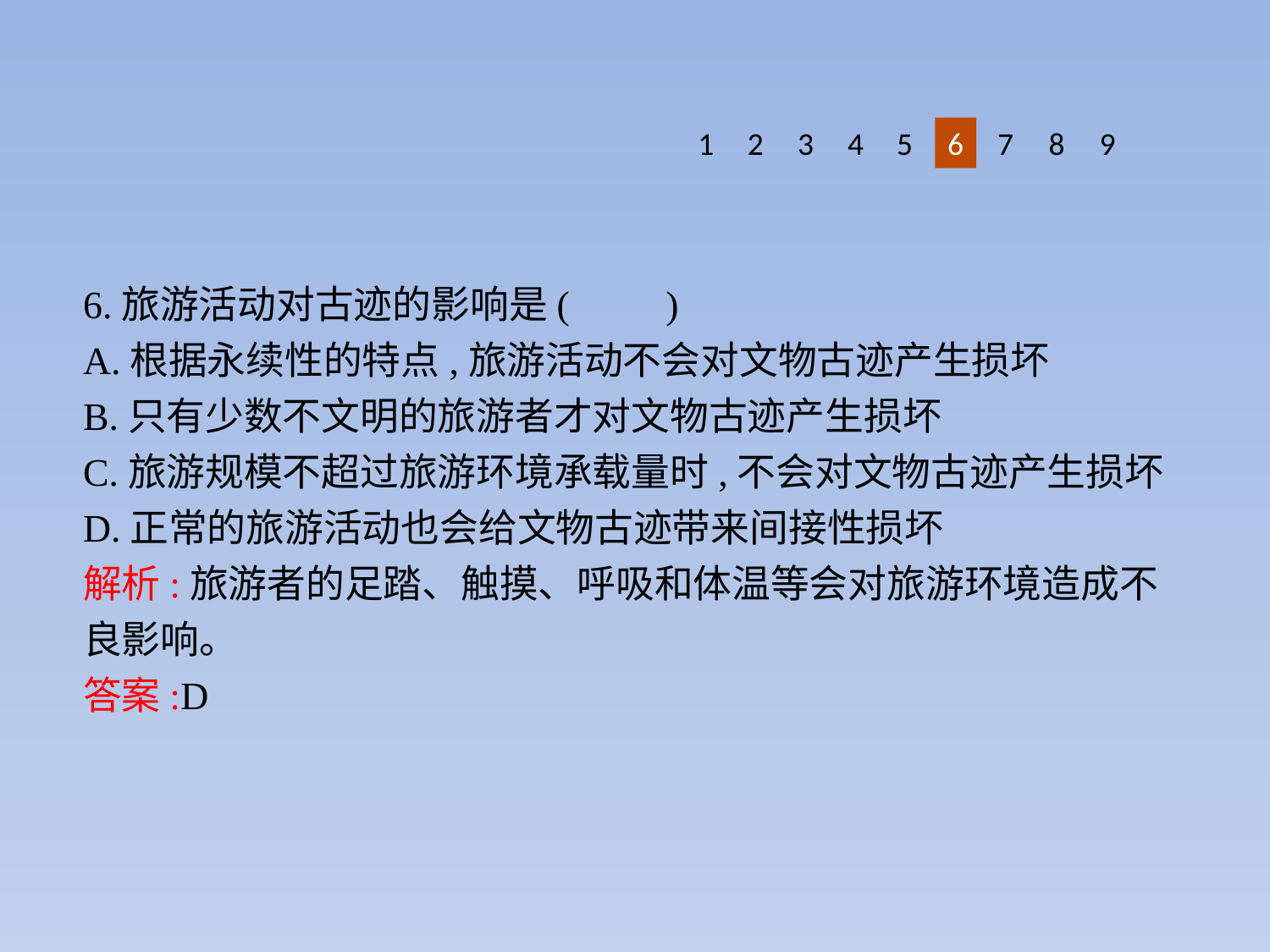

8
9
1
2
3
4
5
6
7
6.旅游活动对古迹的影响是(　　)
A.根据永续性的特点,旅游活动不会对文物古迹产生损坏
B.只有少数不文明的旅游者才对文物古迹产生损坏
C.旅游规模不超过旅游环境承载量时,不会对文物古迹产生损坏
D.正常的旅游活动也会给文物古迹带来间接性损坏
解析:旅游者的足踏、触摸、呼吸和体温等会对旅游环境造成不良影响。
答案:D